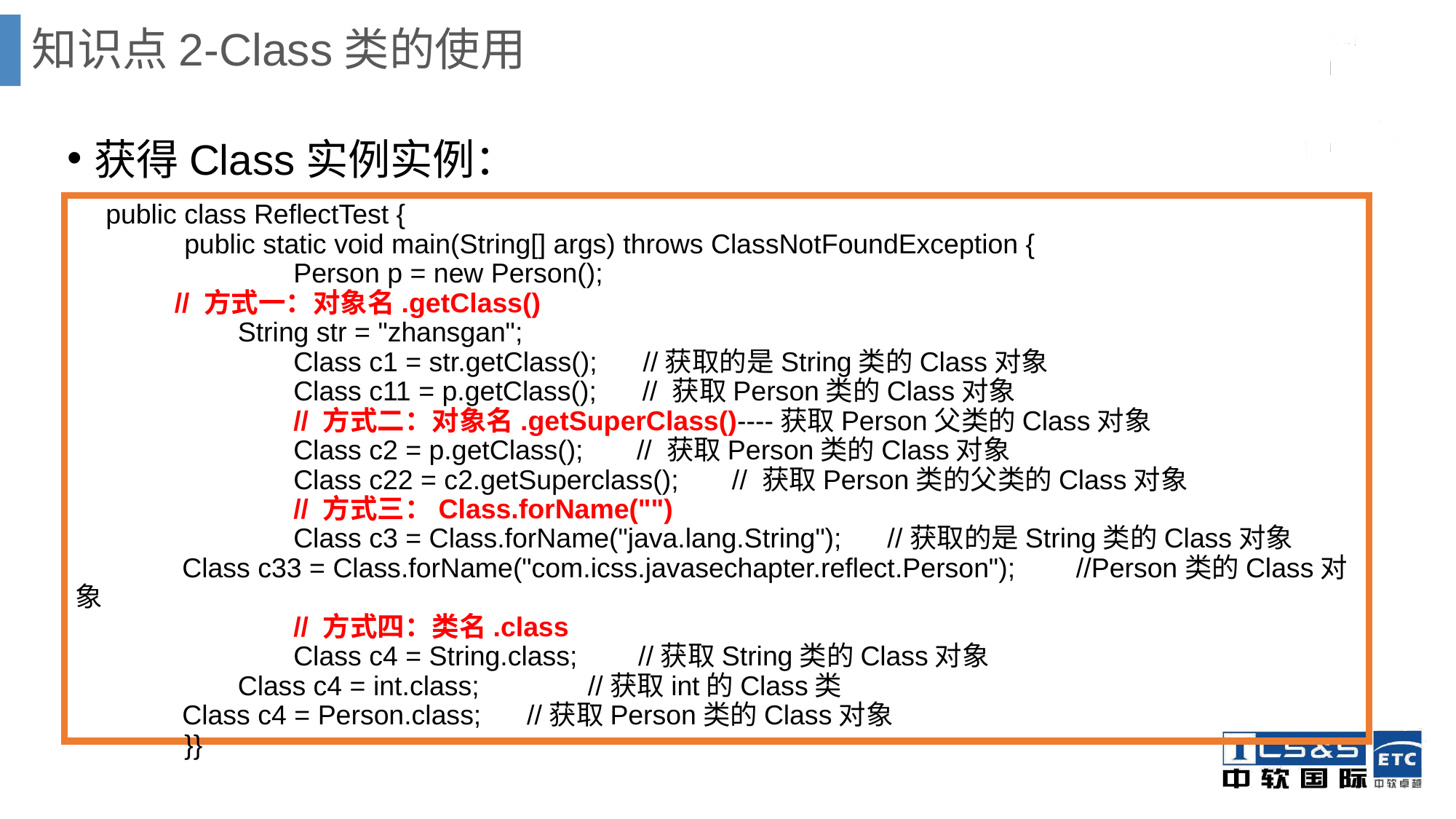

# 知识点2-Class类的使用
获得Class实例实例：

    public class ReflectTest {
	public static void main(String[] args) throws ClassNotFoundException {
		Person p = new Person();
             // 方式一：对象名.getClass()
	       String str = "zhansgan";
		Class c1 = str.getClass();      //获取的是String类的Class对象
		Class c11 = p.getClass();      // 获取Person类的Class对象
		// 方式二：对象名.getSuperClass()----获取Person父类的Class对象
		Class c2 = p.getClass();       // 获取Person类的Class对象
		Class c22 = c2.getSuperclass();       // 获取Person类的父类的Class对象
		// 方式三：Class.forName("")
		Class c3 = Class.forName("java.lang.String");      //获取的是String类的Class对象
              Class c33 = Class.forName("com.icss.javasechapter.reflect.Person");        //Person类的Class对象
		// 方式四：类名.class
		Class c4 = String.class;        //获取String类的Class对象
	       Class c4 = int.class;	          //获取int的Class类
              Class c4 = Person.class;      //获取Person类的Class对象
	}}